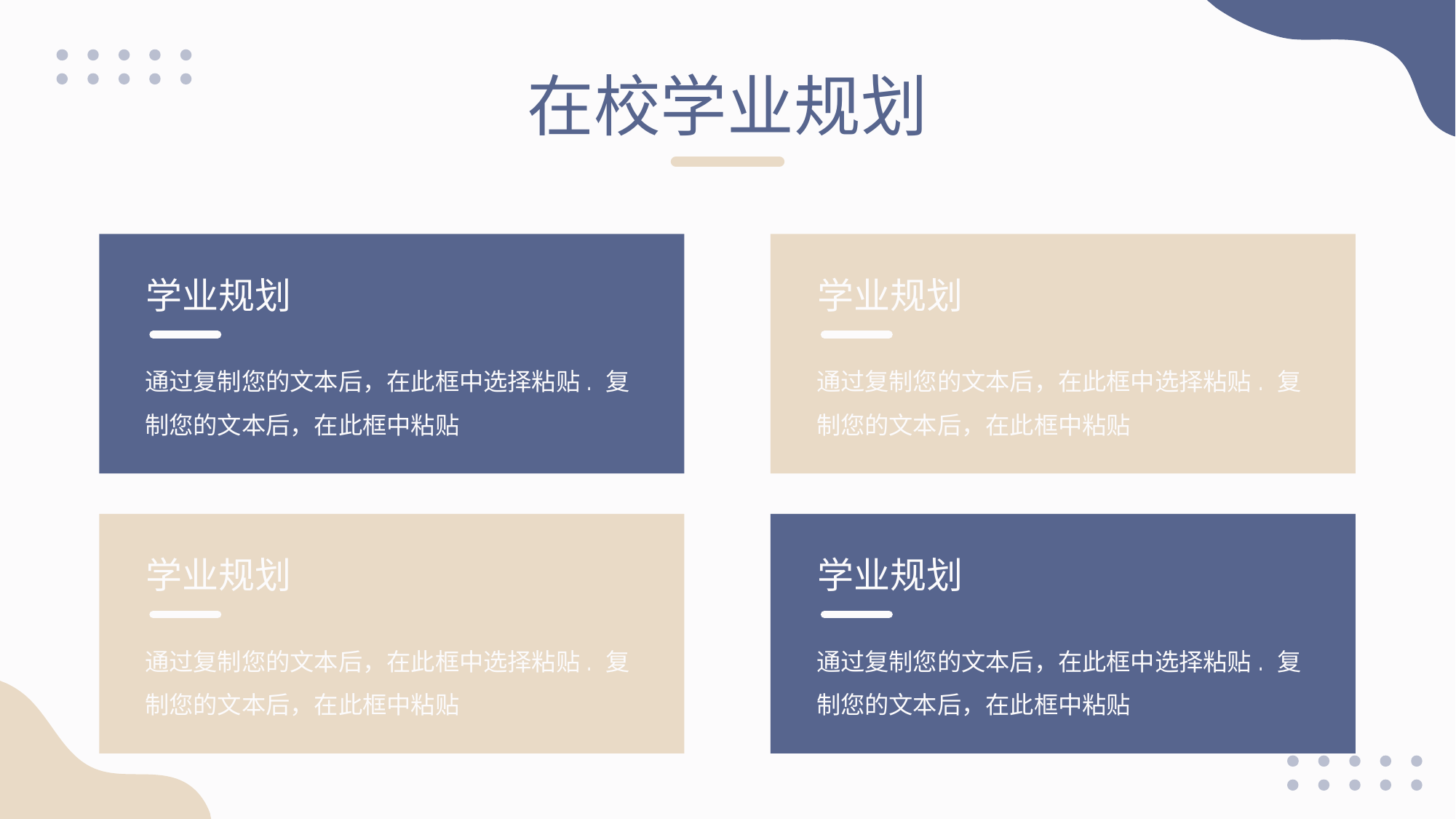

在校学业规划

学业规划
通过复制您的文本后，在此框中选择粘贴. 复制您的文本后，在此框中粘贴

学业规划
通过复制您的文本后，在此框中选择粘贴. 复制您的文本后，在此框中粘贴

学业规划
通过复制您的文本后，在此框中选择粘贴. 复制您的文本后，在此框中粘贴

学业规划
通过复制您的文本后，在此框中选择粘贴. 复制您的文本后，在此框中粘贴